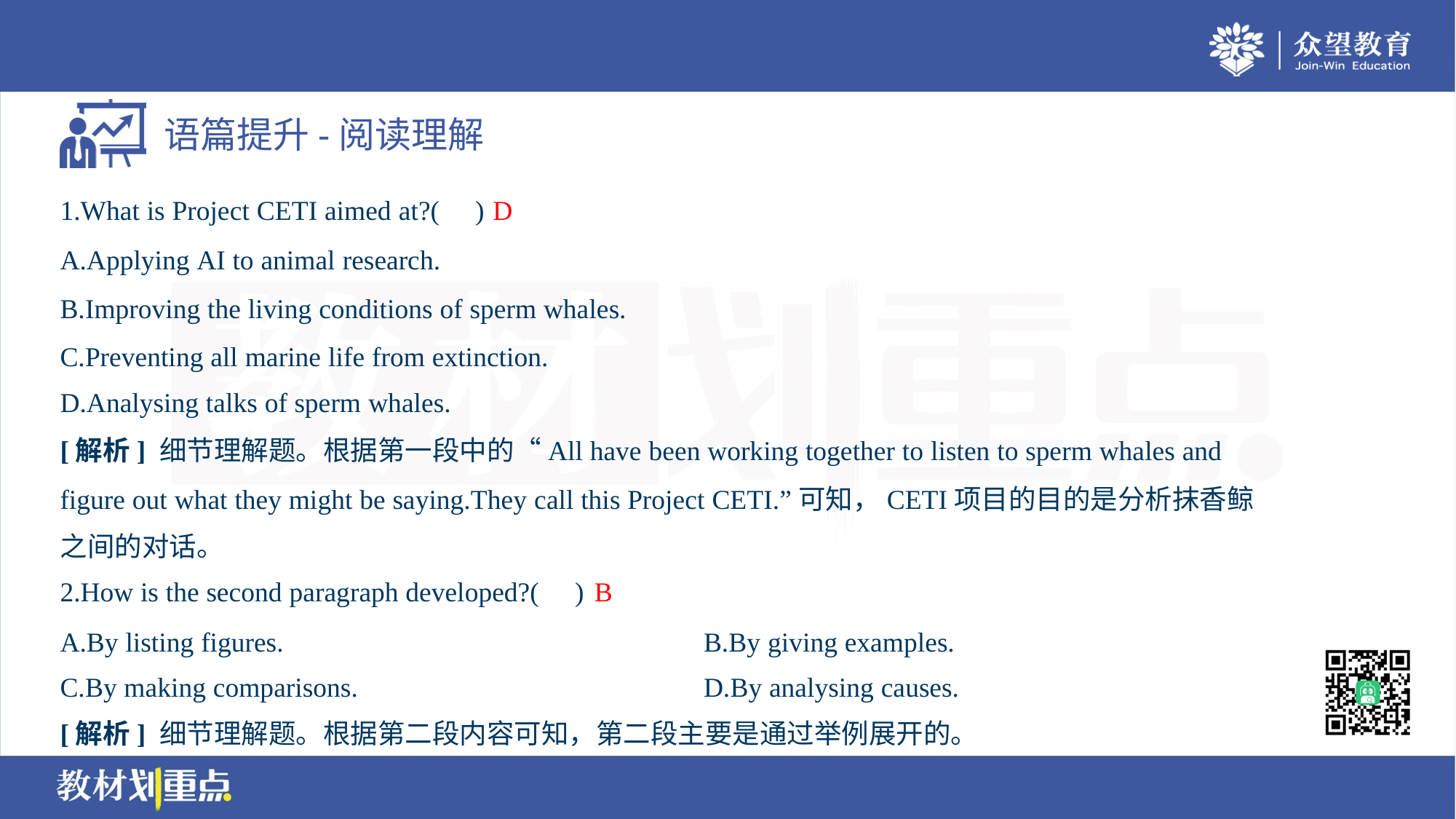

D
1.What is Project CETI aimed at?(     )
A.Applying AI to animal research.
B.Improving the living conditions of sperm whales.
C.Preventing all marine life from extinction.
D.Analysing talks of sperm whales.
[解析] 细节理解题。根据第一段中的“All have been working together to listen to sperm whales and
figure out what they might be saying.They call this Project CETI.”可知，CETI项目的目的是分析抹香鲸
之间的对话。
B
2.How is the second paragraph developed?(     )
A.By listing figures.	B.By giving examples.
C.By making comparisons.	D.By analysing causes.
[解析] 细节理解题。根据第二段内容可知，第二段主要是通过举例展开的。